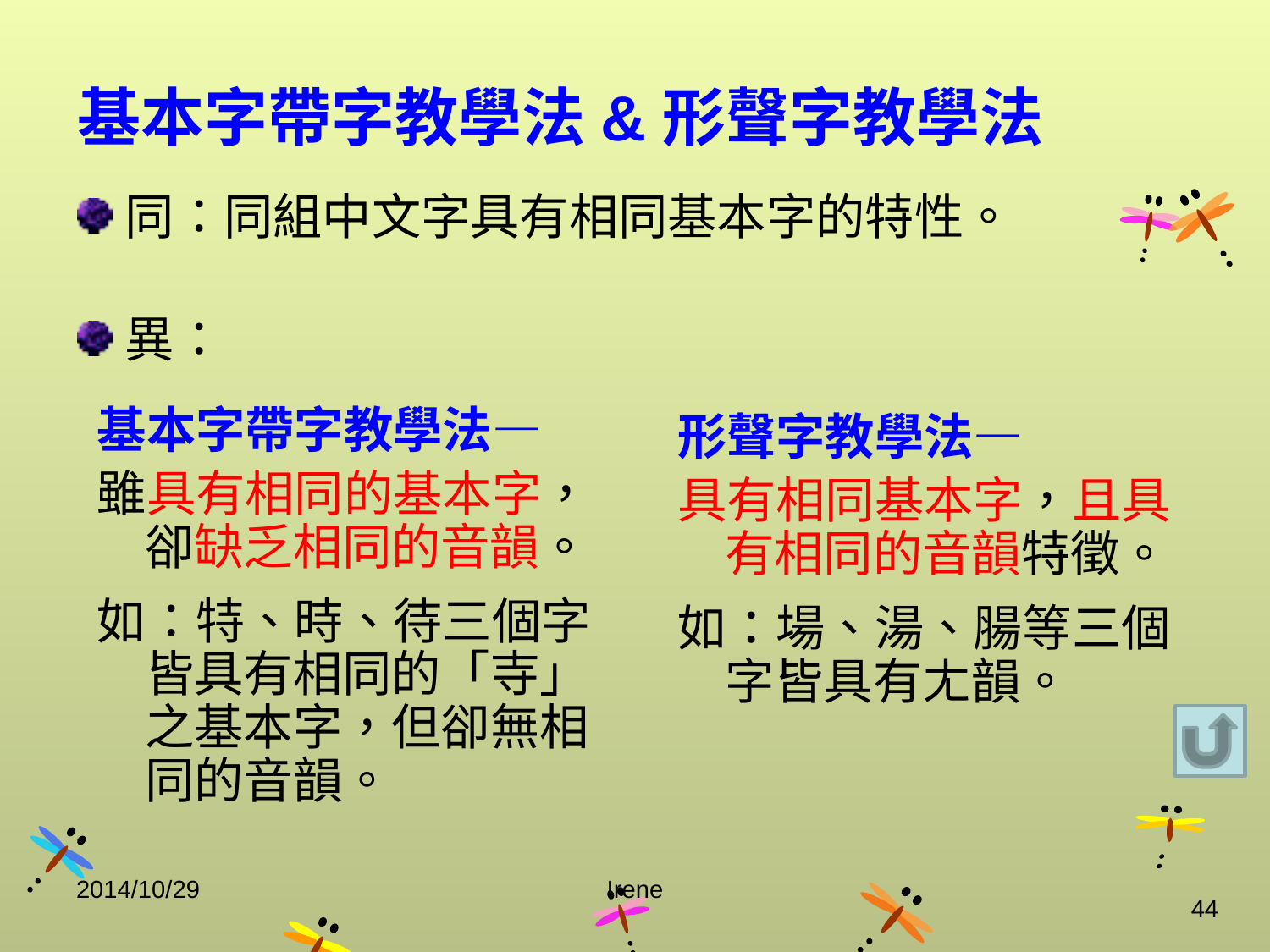

# 基本字帶字教學法&形聲字教學法
同：同組中文字具有相同基本字的特性。

異：
基本字帶字教學法—
雖具有相同的基本字，卻缺乏相同的音韻。
如：特、時、待三個字皆具有相同的「寺」之基本字，但卻無相同的音韻。
形聲字教學法—
具有相同基本字，且具有相同的音韻特徵。
如：場、湯、腸等三個字皆具有ㄤ韻。

2014/10/29
Irene